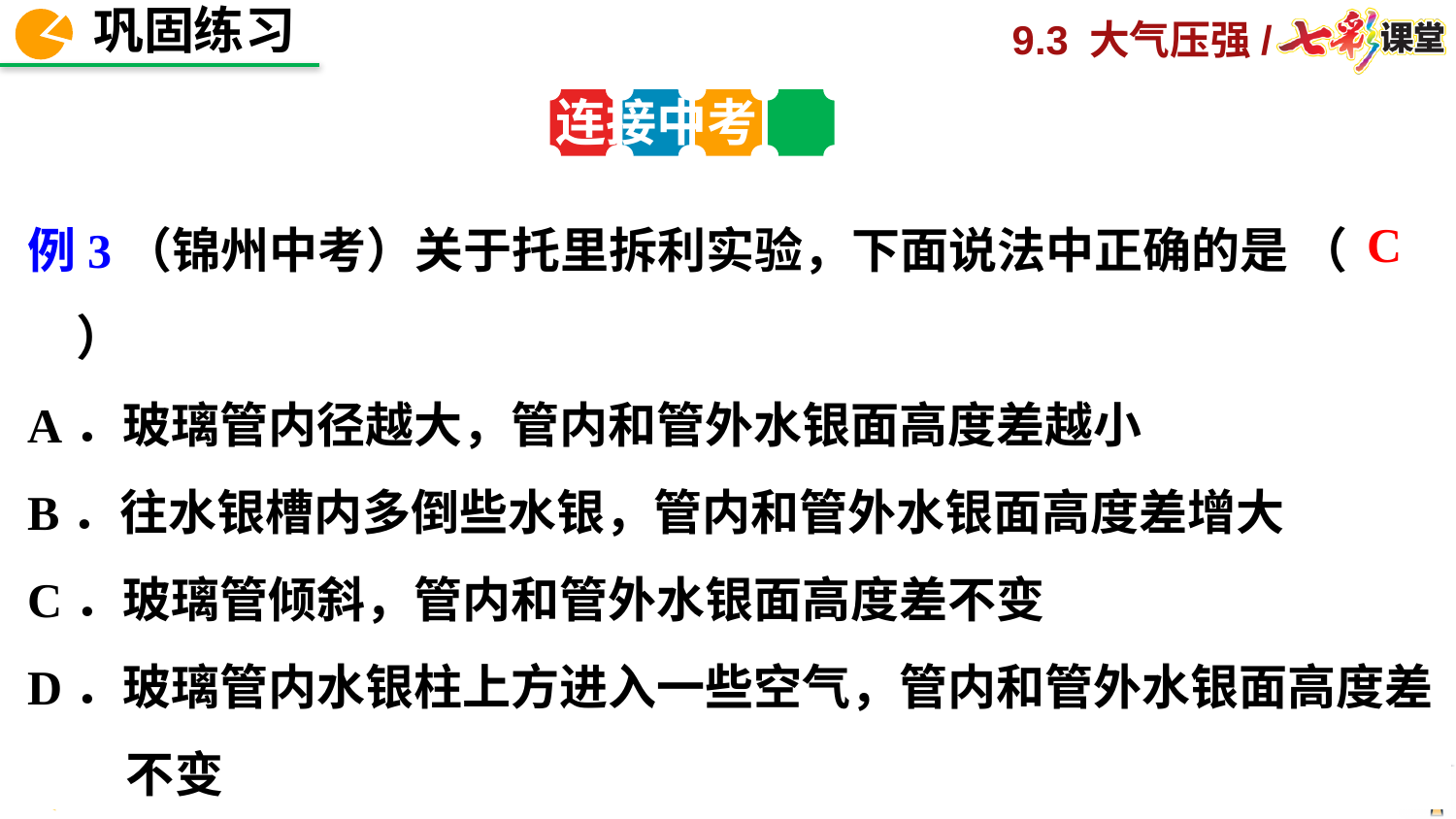

连接中考

例3（锦州中考）关于托里拆利实验，下面说法中正确的是 （　　）
A．玻璃管内径越大，管内和管外水银面高度差越小
B．往水银槽内多倒些水银，管内和管外水银面高度差增大
C．玻璃管倾斜，管内和管外水银面高度差不变
D．玻璃管内水银柱上方进入一些空气，管内和管外水银面高度差
        不变
C